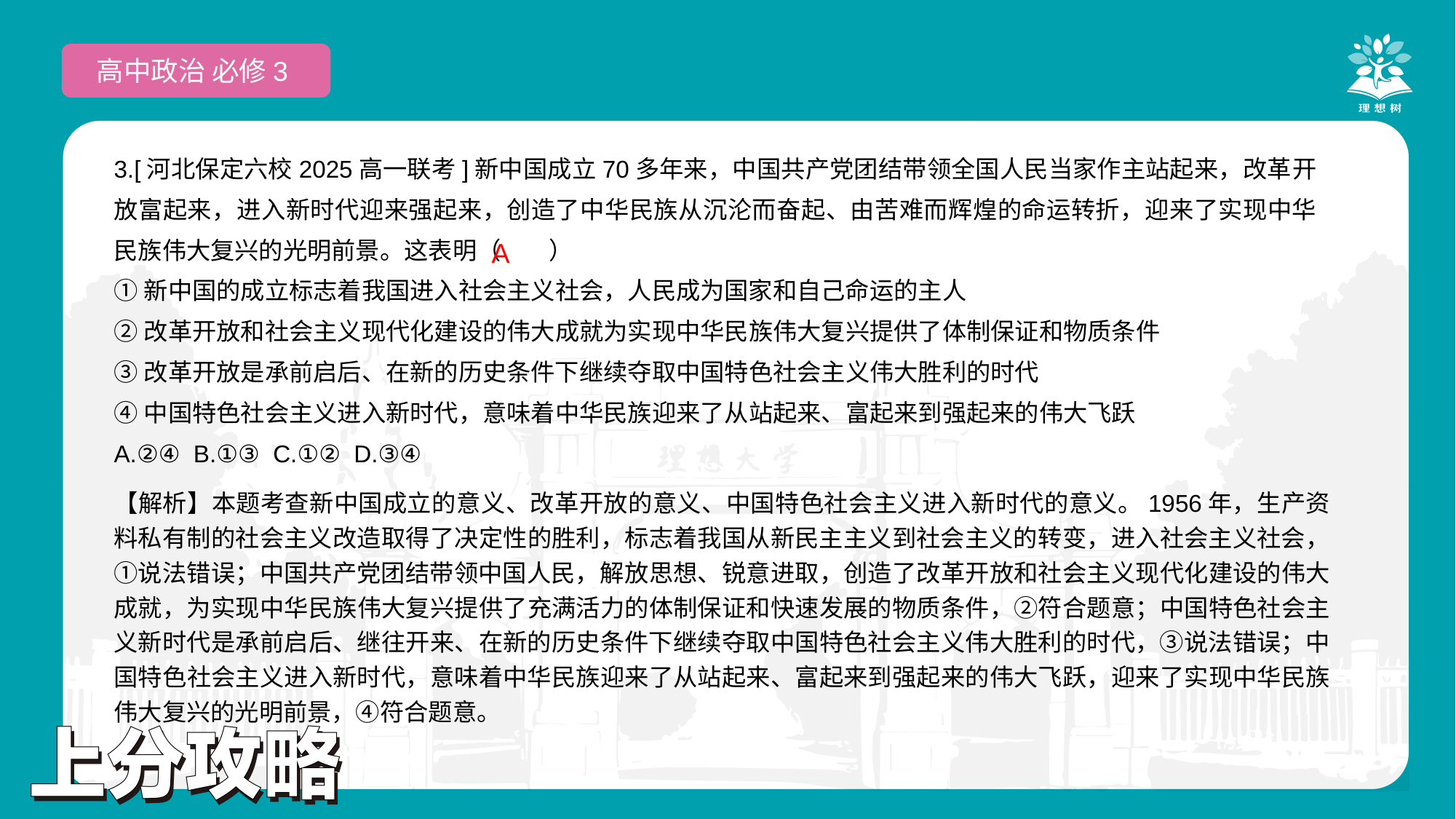

高中政治 必修3
3.[河北保定六校2025高一联考]新中国成立70多年来，中国共产党团结带领全国人民当家作主站起来，改革开放富起来，进入新时代迎来强起来，创造了中华民族从沉沦而奋起、由苦难而辉煌的命运转折，迎来了实现中华民族伟大复兴的光明前景。这表明（　　）
①新中国的成立标志着我国进入社会主义社会，人民成为国家和自己命运的主人
②改革开放和社会主义现代化建设的伟大成就为实现中华民族伟大复兴提供了体制保证和物质条件
③改革开放是承前启后、在新的历史条件下继续夺取中国特色社会主义伟大胜利的时代
④中国特色社会主义进入新时代，意味着中华民族迎来了从站起来、富起来到强起来的伟大飞跃
A.②④  B.①③  C.①②  D.③④
A
【解析】本题考查新中国成立的意义、改革开放的意义、中国特色社会主义进入新时代的意义。1956年，生产资料私有制的社会主义改造取得了决定性的胜利，标志着我国从新民主主义到社会主义的转变，进入社会主义社会，①说法错误；中国共产党团结带领中国人民，解放思想、锐意进取，创造了改革开放和社会主义现代化建设的伟大成就，为实现中华民族伟大复兴提供了充满活力的体制保证和快速发展的物质条件，②符合题意；中国特色社会主义新时代是承前启后、继往开来、在新的历史条件下继续夺取中国特色社会主义伟大胜利的时代，③说法错误；中国特色社会主义进入新时代，意味着中华民族迎来了从站起来、富起来到强起来的伟大飞跃，迎来了实现中华民族伟大复兴的光明前景，④符合题意。